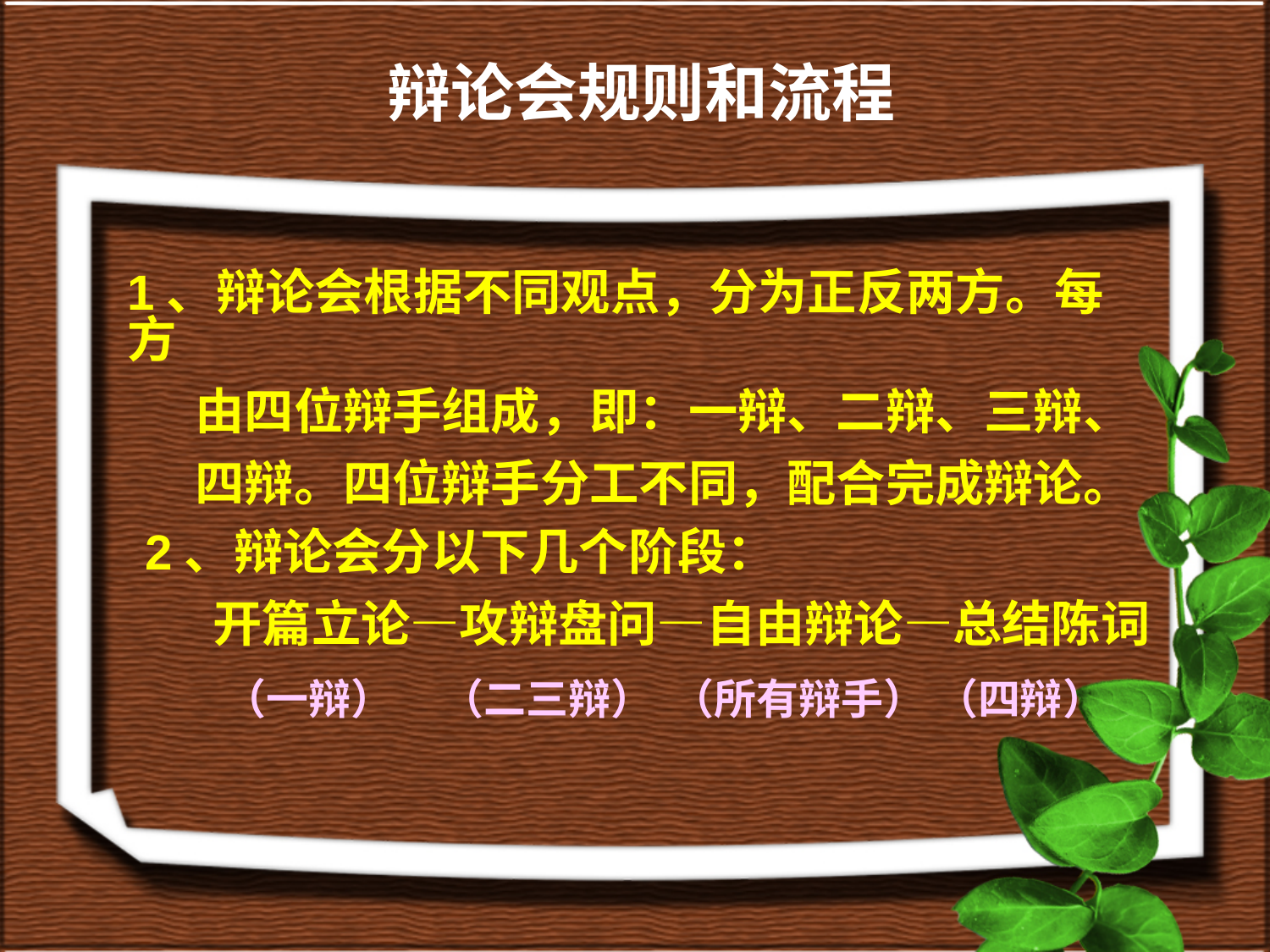

辩论会规则和流程
1、辩论会根据不同观点，分为正反两方。每方
     由四位辩手组成，即：一辩、二辩、三辩、
     四辩。四位辩手分工不同，配合完成辩论。
2、辩论会分以下几个阶段：
     开篇立论—攻辩盘问—自由辩论—总结陈词
      （一辩）     （二三辩）  （所有辩手） （四辩）